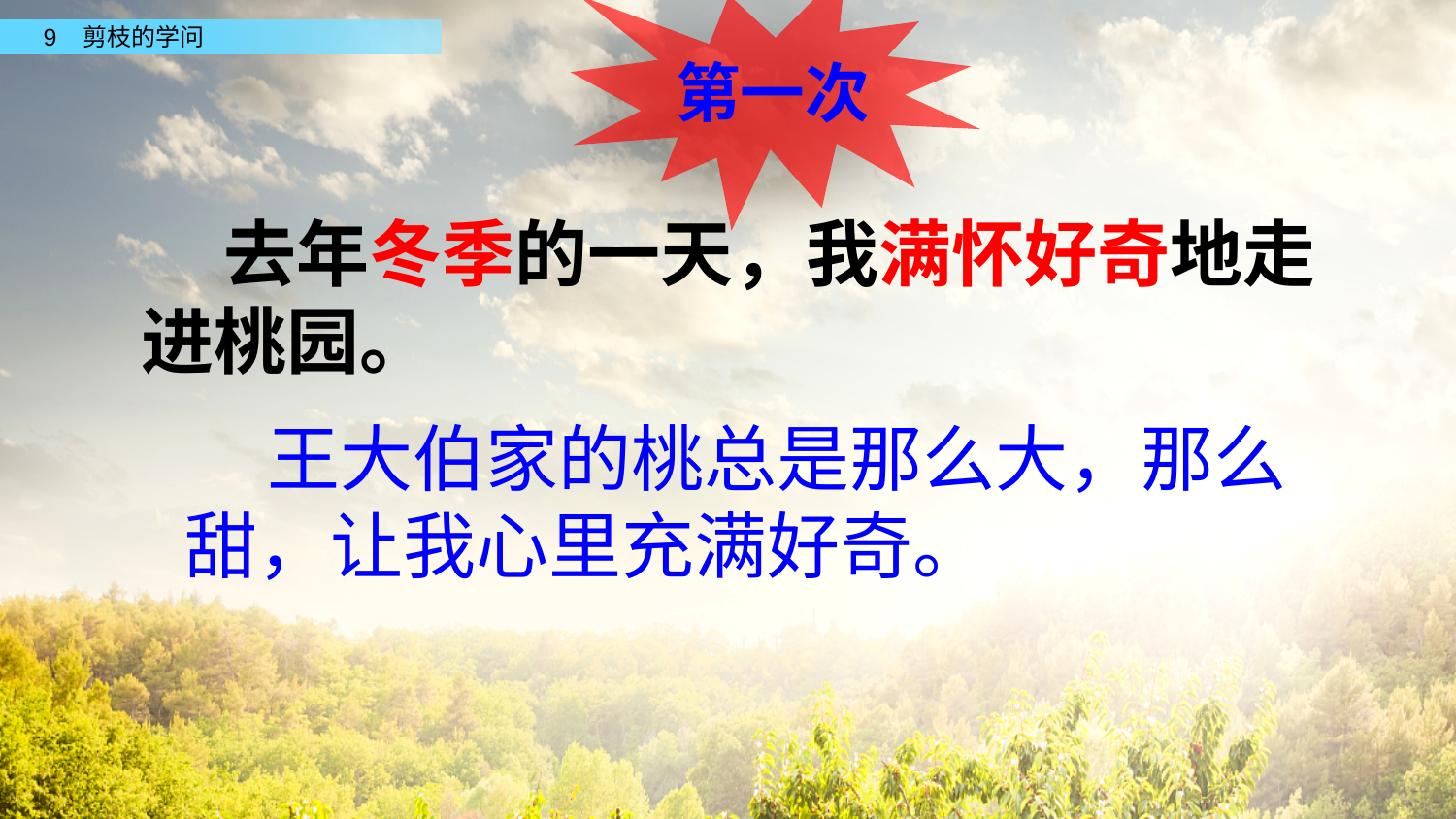

第一次
    去年冬季的一天，我满怀好奇地走进桃园。
    王大伯家的桃总是那么大，那么甜，让我心里充满好奇。